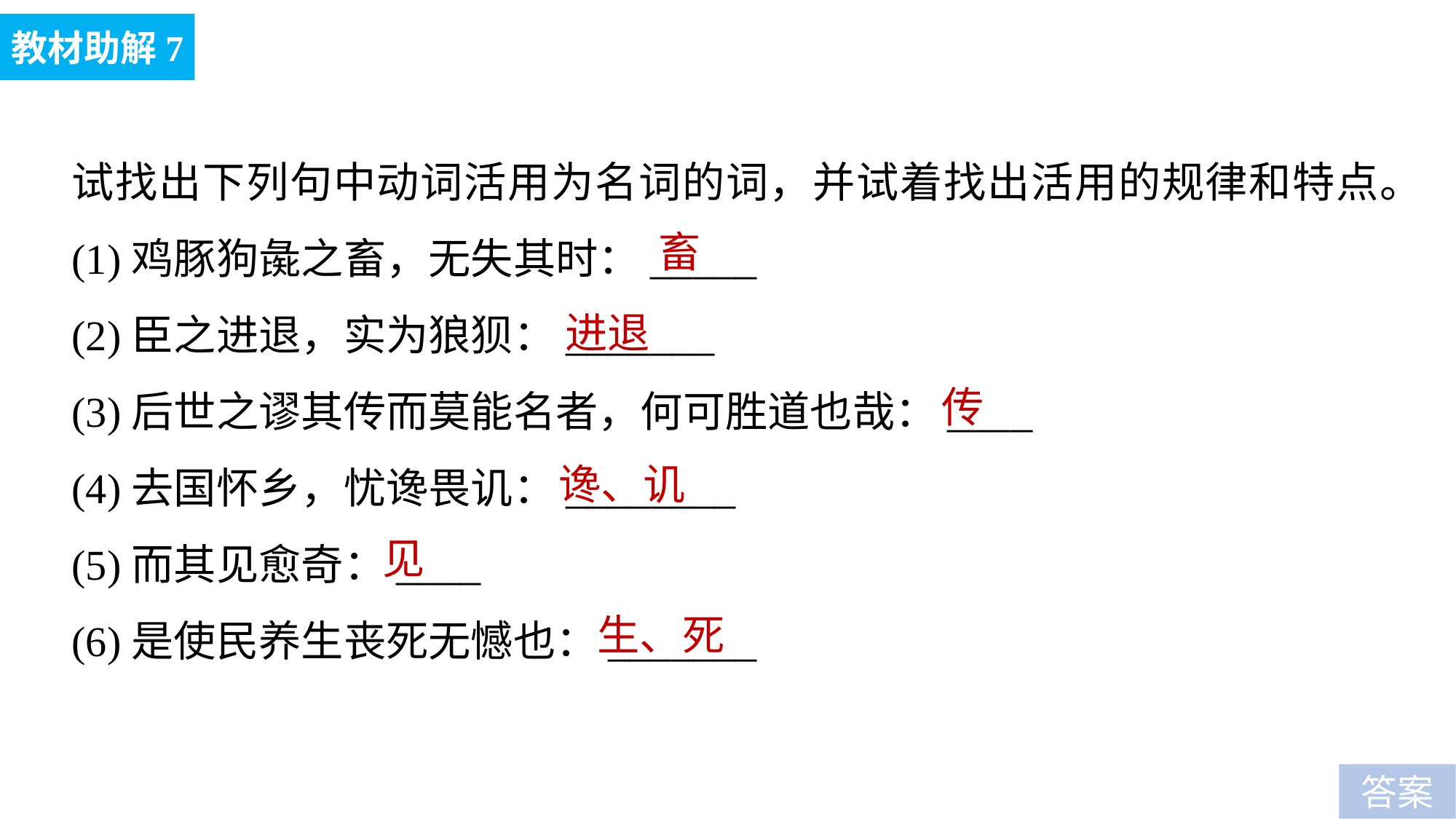

教材助解7
试找出下列句中动词活用为名词的词，并试着找出活用的规律和特点。
(1)鸡豚狗彘之畜，无失其时：_____
(2)臣之进退，实为狼狈：_______
(3)后世之谬其传而莫能名者，何可胜道也哉：____
(4)去国怀乡，忧谗畏讥：________
(5)而其见愈奇：____
(6)是使民养生丧死无憾也：_______
畜
进退
传
谗、讥
见
生、死
答案